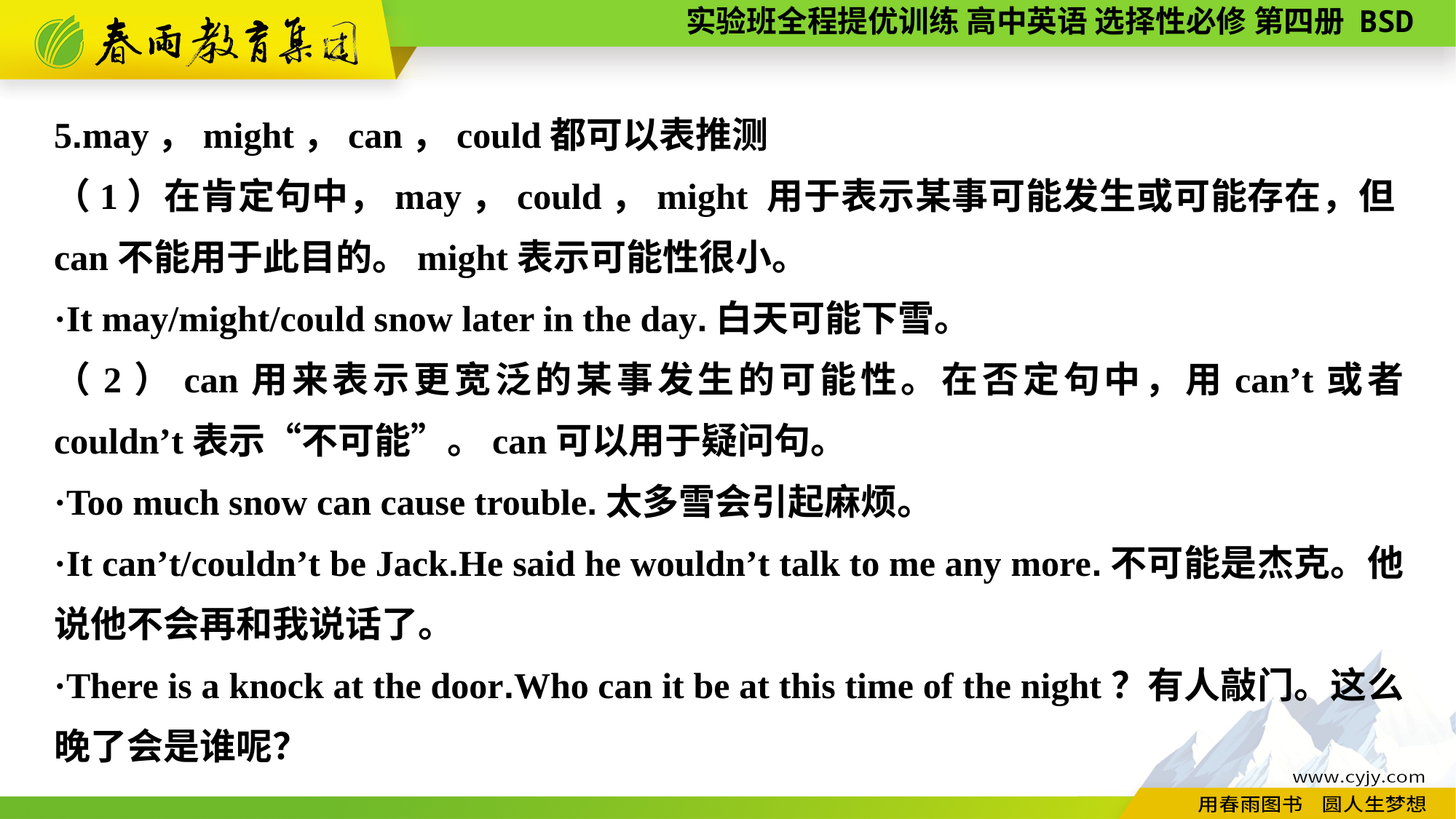

5.may，might，can，could都可以表推测
（1）在肯定句中，may，could，might 用于表示某事可能发生或可能存在，但can不能用于此目的。might表示可能性很小。
·It may/might/could snow later in the day.白天可能下雪。
（2）can用来表示更宽泛的某事发生的可能性。在否定句中，用can’t或者 couldn’t表示“不可能”。can可以用于疑问句。
·Too much snow can cause trouble.太多雪会引起麻烦。
·It can’t/couldn’t be Jack.He said he wouldn’t talk to me any more.不可能是杰克。他说他不会再和我说话了。
·There is a knock at the door.Who can it be at this time of the night？有人敲门。这么晚了会是谁呢？